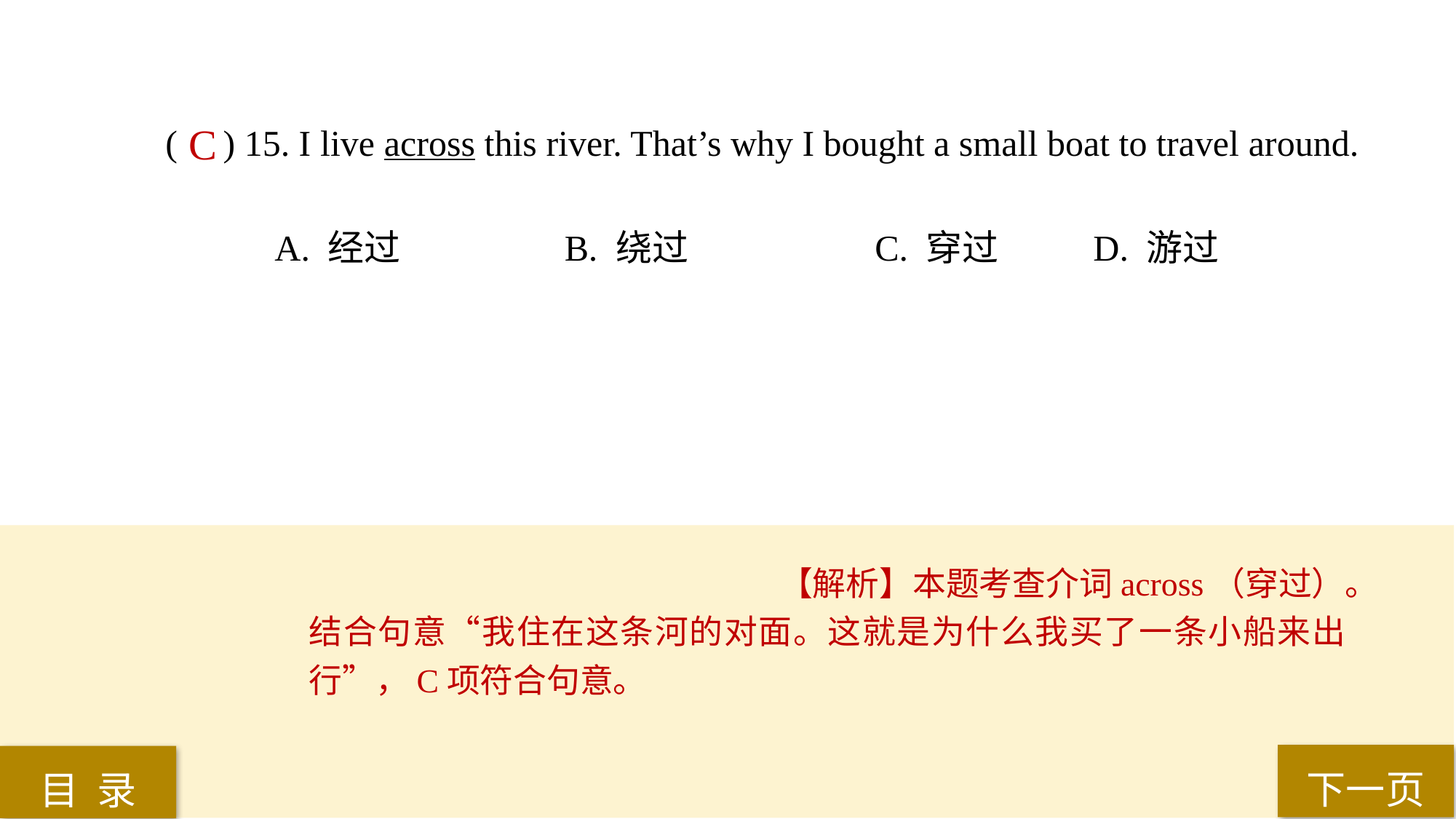

(     ) 15. I live across this river. That’s why I bought a small boat to travel around.

A. 经过		 B. 绕过 		C. 穿过 	D. 游过
C
【解析】本题考查介词across（穿过）。结合句意“我住在这条河的对面。这就是为什么我买了一条小船来出行”，C项符合句意。